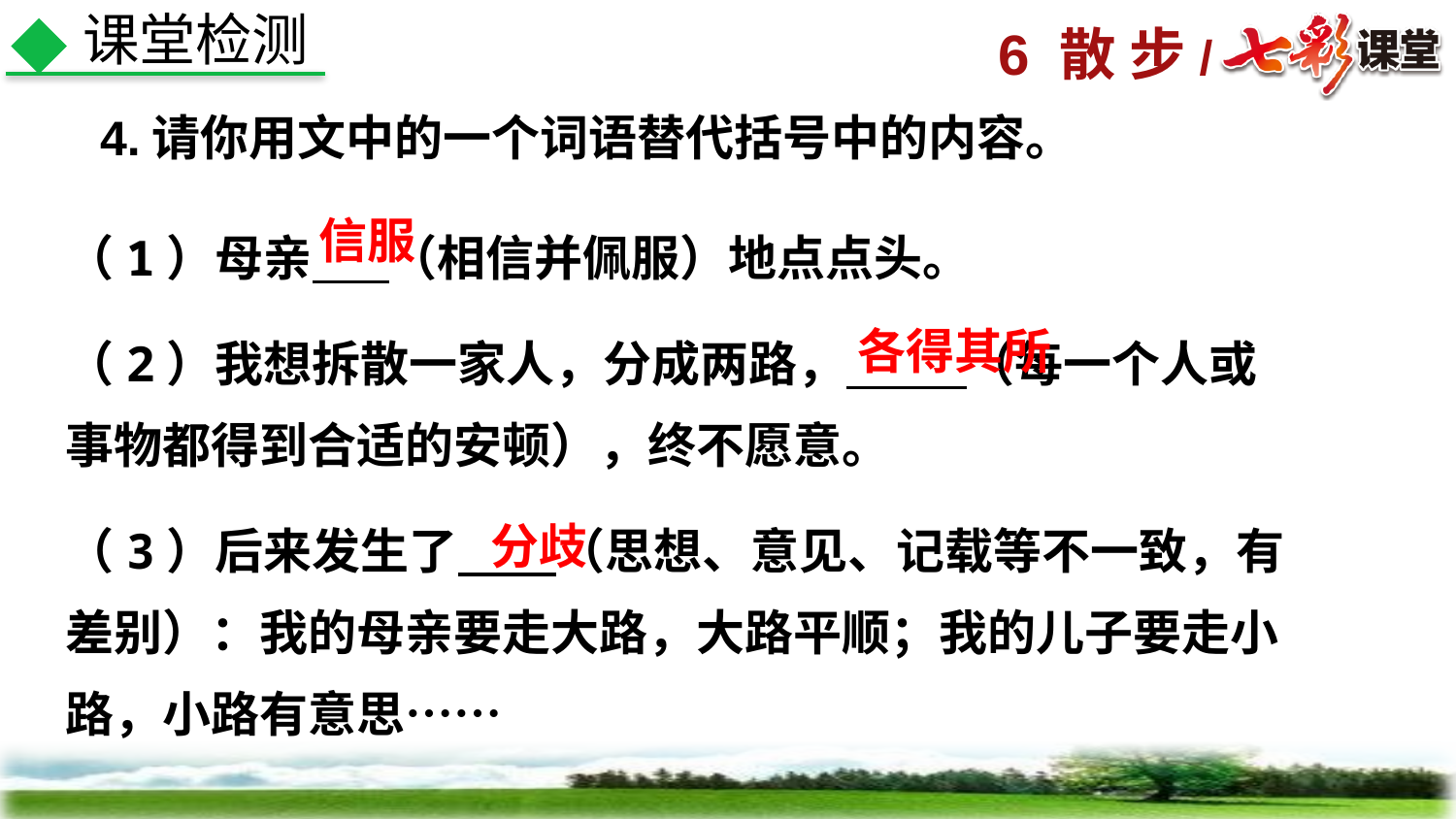

课堂检测

4.请你用文中的一个词语替代括号中的内容。
（1）母亲       （相信并佩服）地点点头。
（2）我想拆散一家人，分成两路，           （每一个人或事物都得到合适的安顿），终不愿意。
（3）后来发生了         （思想、意见、记载等不一致，有差别）：我的母亲要走大路，大路平顺；我的儿子要走小路，小路有意思……
信服
各得其所
分歧